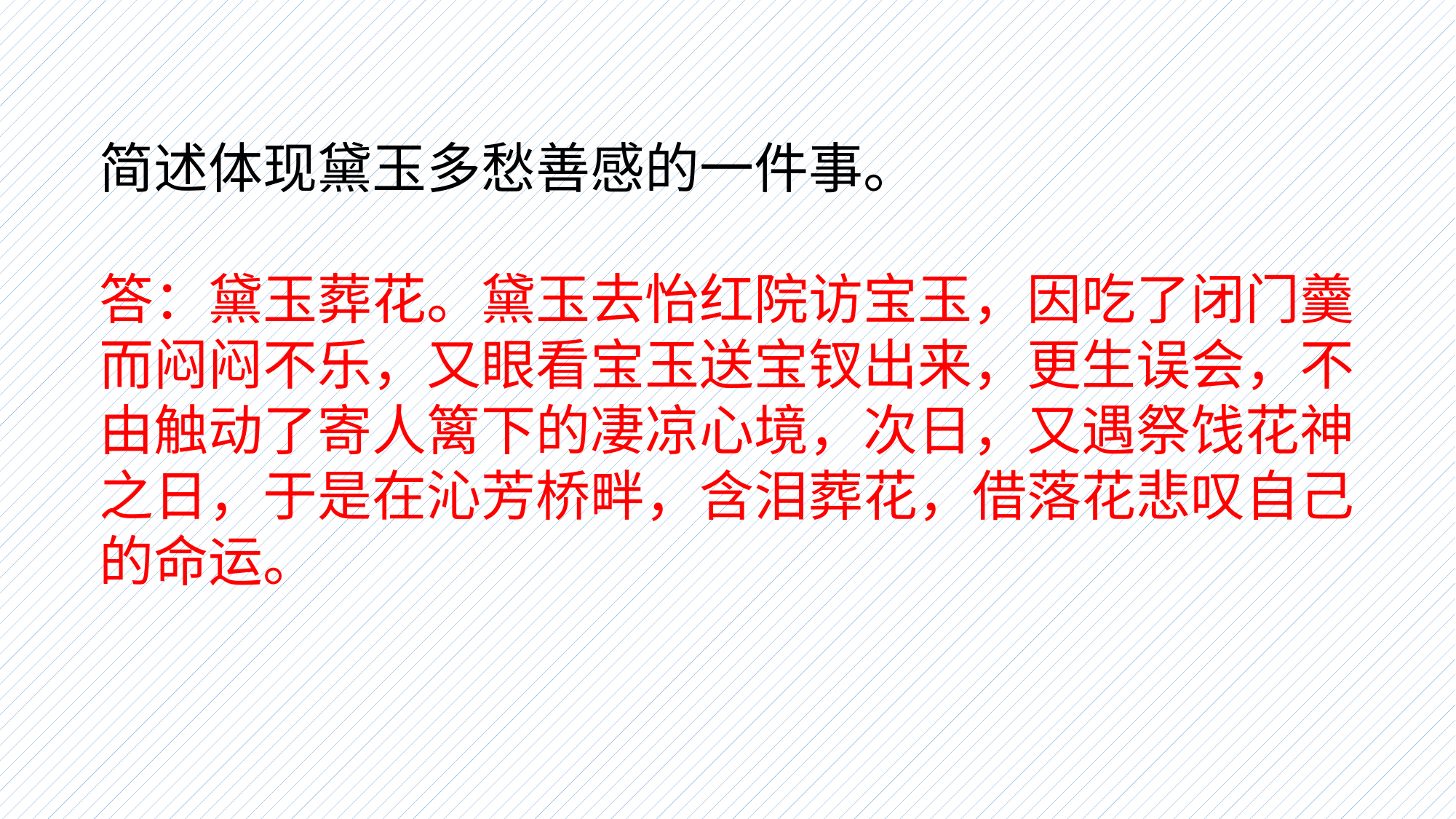

简述体现黛玉多愁善感的一件事。

答：黛玉葬花。黛玉去怡红院访宝玉，因吃了闭门羹而闷闷不乐，又眼看宝玉送宝钗出来，更生误会，不由触动了寄人篱下的凄凉心境，次日，又遇祭饯花神之日，于是在沁芳桥畔，含泪葬花，借落花悲叹自己的命运。